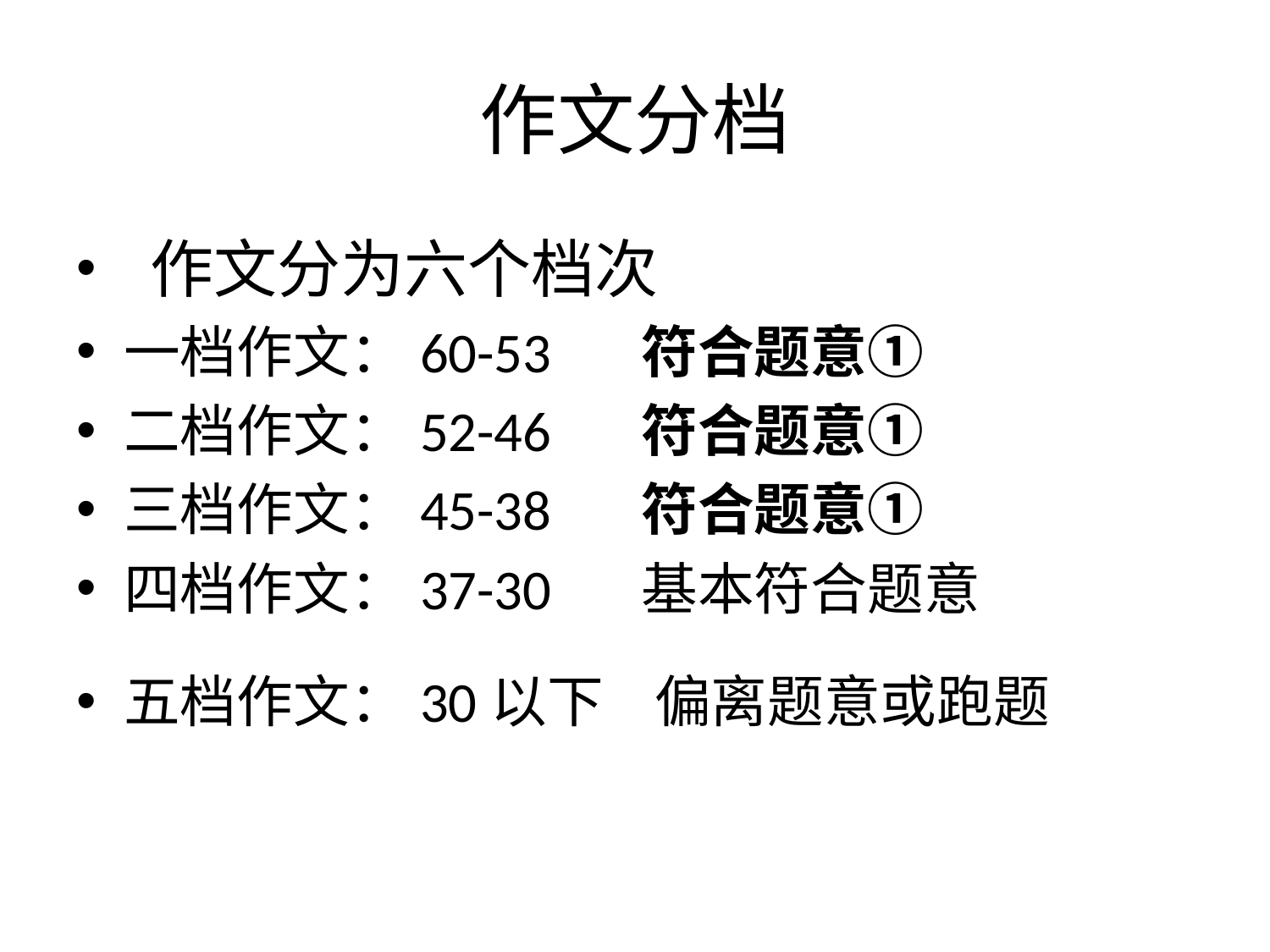

# 作文分档
 作文分为六个档次
一档作文：60-53      符合题意①
二档作文：52-46      符合题意①
三档作文：45-38      符合题意①
四档作文：37-30      基本符合题意
五档作文：30以下    偏离题意或跑题